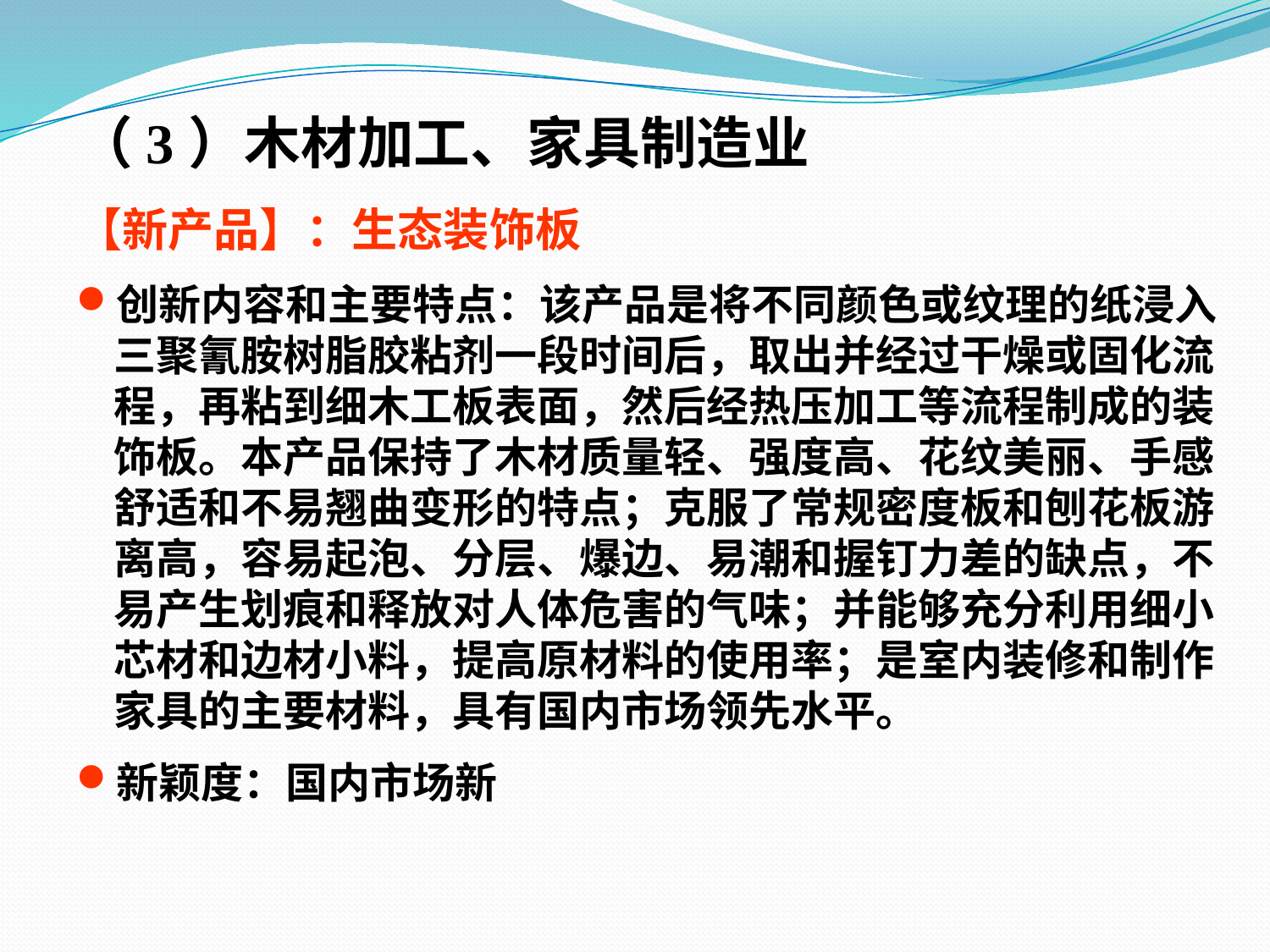

（3）木材加工、家具制造业
【新产品】：生态装饰板
创新内容和主要特点：该产品是将不同颜色或纹理的纸浸入三聚氰胺树脂胶粘剂一段时间后，取出并经过干燥或固化流程，再粘到细木工板表面，然后经热压加工等流程制成的装饰板。本产品保持了木材质量轻、强度高、花纹美丽、手感舒适和不易翘曲变形的特点；克服了常规密度板和刨花板游离高，容易起泡、分层、爆边、易潮和握钉力差的缺点，不易产生划痕和释放对人体危害的气味；并能够充分利用细小芯材和边材小料，提高原材料的使用率；是室内装修和制作家具的主要材料，具有国内市场领先水平。
新颖度：国内市场新